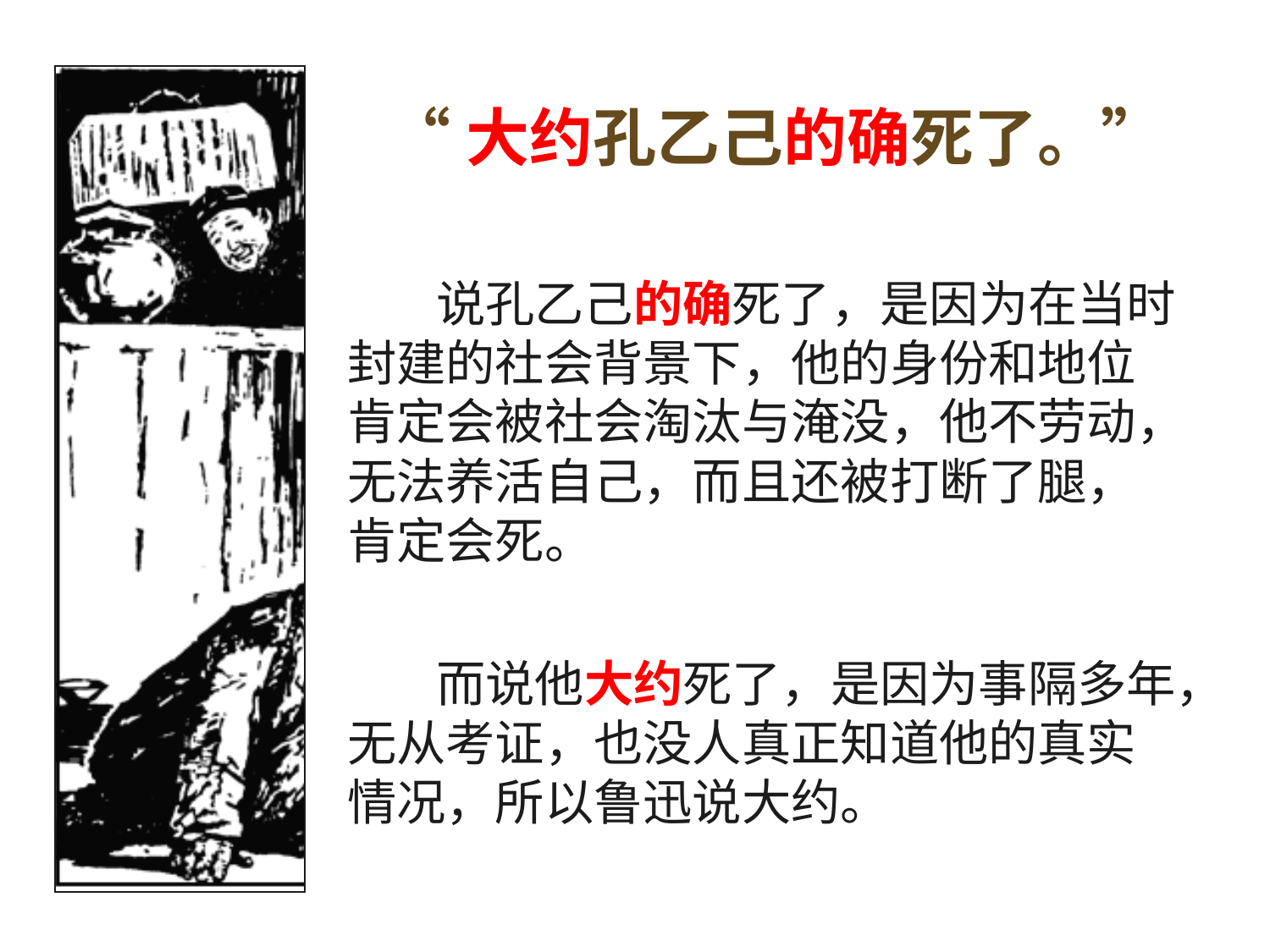

#
“大约孔乙己的确死了。”

       说孔乙己的确死了，是因为在当时封建的社会背景下，他的身份和地位肯定会被社会淘汰与淹没，他不劳动，无法养活自己，而且还被打断了腿，肯定会死。
       而说他大约死了，是因为事隔多年，无从考证，也没人真正知道他的真实情况，所以鲁迅说大约。